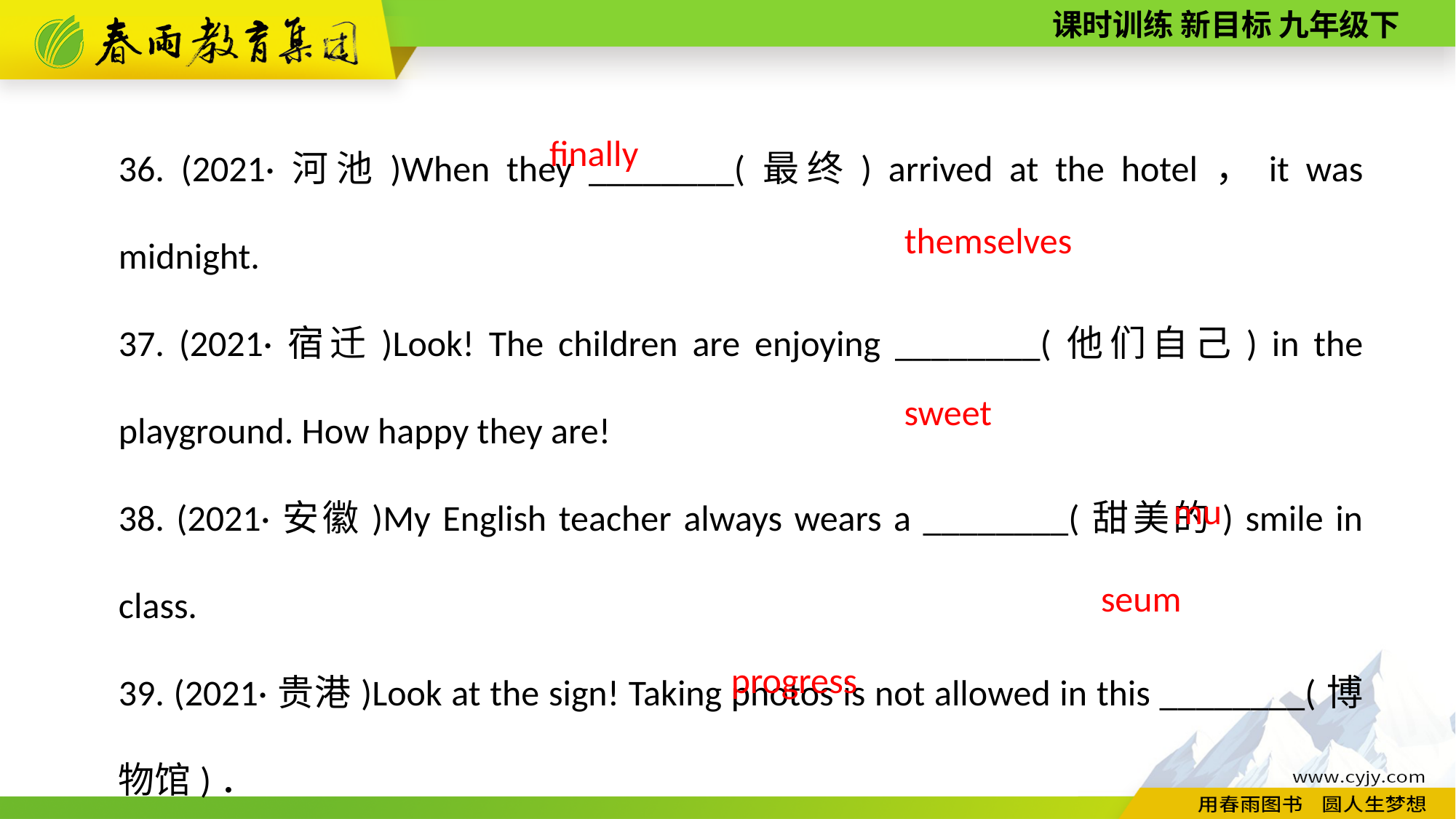

36. (2021·河池)When they ________(最终) arrived at the hotel，it was midnight.
37. (2021·宿迁)Look! The children are enjoying ________(他们自己) in the playground. How happy they are!
38. (2021·安徽)My English teacher always wears a ________(甜美的) smile in class.
39. (2021·贵港)Look at the sign! Taking photos is not allowed in this ________(博物馆)．
40. (2021·宿迁)I have made much more ________(进步) in Physics this term.
finally
themselves
sweet
museum
progress